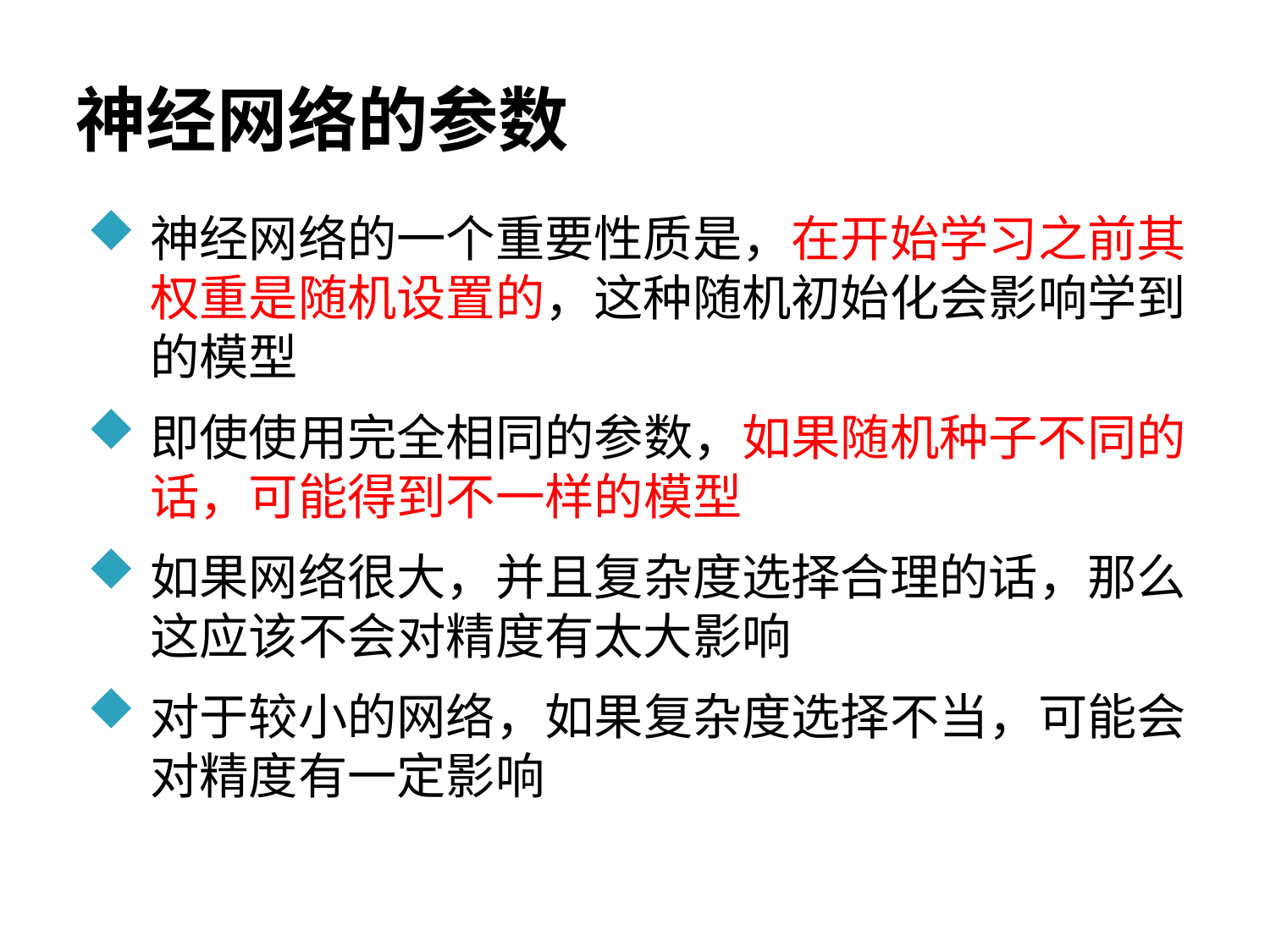

# 神经网络的参数
神经网络的一个重要性质是，在开始学习之前其权重是随机设置的，这种随机初始化会影响学到的模型
即使使用完全相同的参数，如果随机种子不同的话，可能得到不一样的模型
如果网络很大，并且复杂度选择合理的话，那么这应该不会对精度有太大影响
对于较小的网络，如果复杂度选择不当，可能会对精度有一定影响